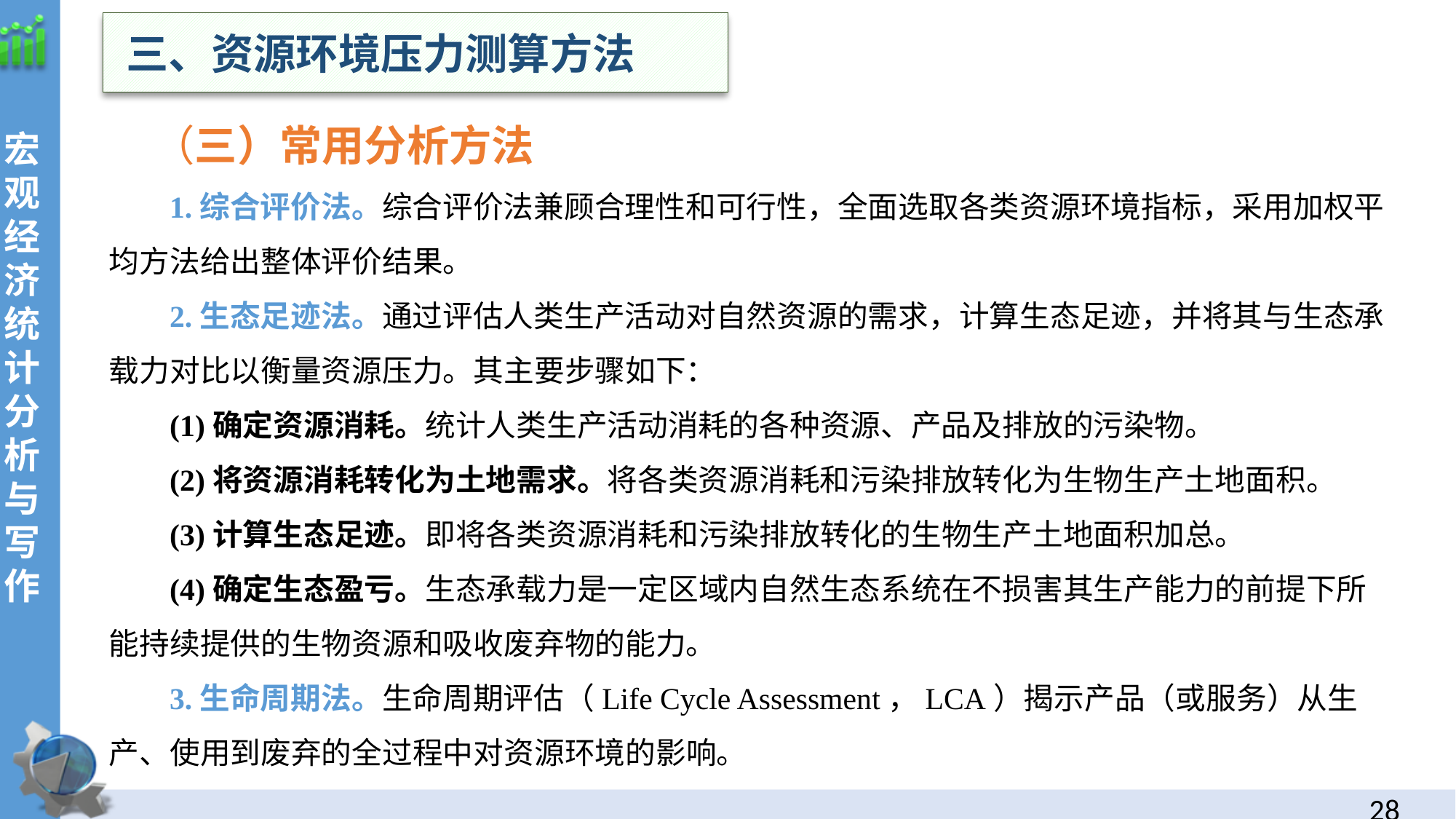

三、资源环境压力测算方法
      （三）常用分析方法
1.综合评价法。综合评价法兼顾合理性和可行性，全面选取各类资源环境指标，采用加权平均方法给出整体评价结果。
2.生态足迹法。通过评估人类生产活动对自然资源的需求，计算生态足迹，并将其与生态承载力对比以衡量资源压力。其主要步骤如下：
(1)确定资源消耗。统计人类生产活动消耗的各种资源、产品及排放的污染物。
(2)将资源消耗转化为土地需求。将各类资源消耗和污染排放转化为生物生产土地面积。
(3)计算生态足迹。即将各类资源消耗和污染排放转化的生物生产土地面积加总。
(4)确定生态盈亏。生态承载力是一定区域内自然生态系统在不损害其生产能力的前提下所能持续提供的生物资源和吸收废弃物的能力。
3.生命周期法。生命周期评估（Life Cycle Assessment，LCA）揭示产品（或服务）从生产、使用到废弃的全过程中对资源环境的影响。

28